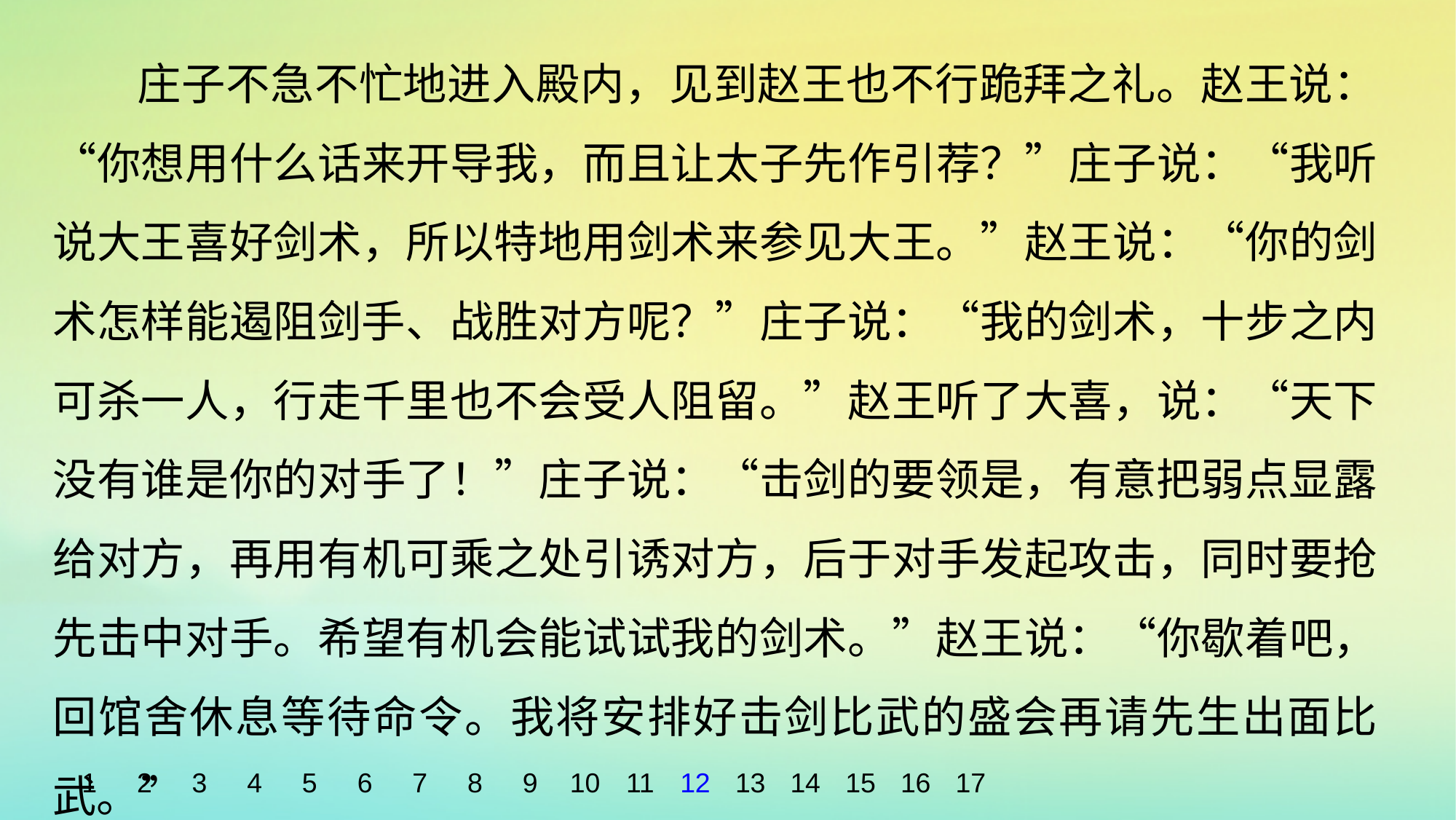

庄子不急不忙地进入殿内，见到赵王也不行跪拜之礼。赵王说：“你想用什么话来开导我，而且让太子先作引荐？”庄子说：“我听说大王喜好剑术，所以特地用剑术来参见大王。”赵王说：“你的剑术怎样能遏阻剑手、战胜对方呢？”庄子说：“我的剑术，十步之内可杀一人，行走千里也不会受人阻留。”赵王听了大喜，说：“天下没有谁是你的对手了！”庄子说：“击剑的要领是，有意把弱点显露给对方，再用有机可乘之处引诱对方，后于对手发起攻击，同时要抢先击中对手。希望有机会能试试我的剑术。”赵王说：“你歇着吧，回馆舍休息等待命令。我将安排好击剑比武的盛会再请先生出面比武。”
1
2
3
4
5
6
7
8
9
10
11
12
13
14
15
16
17